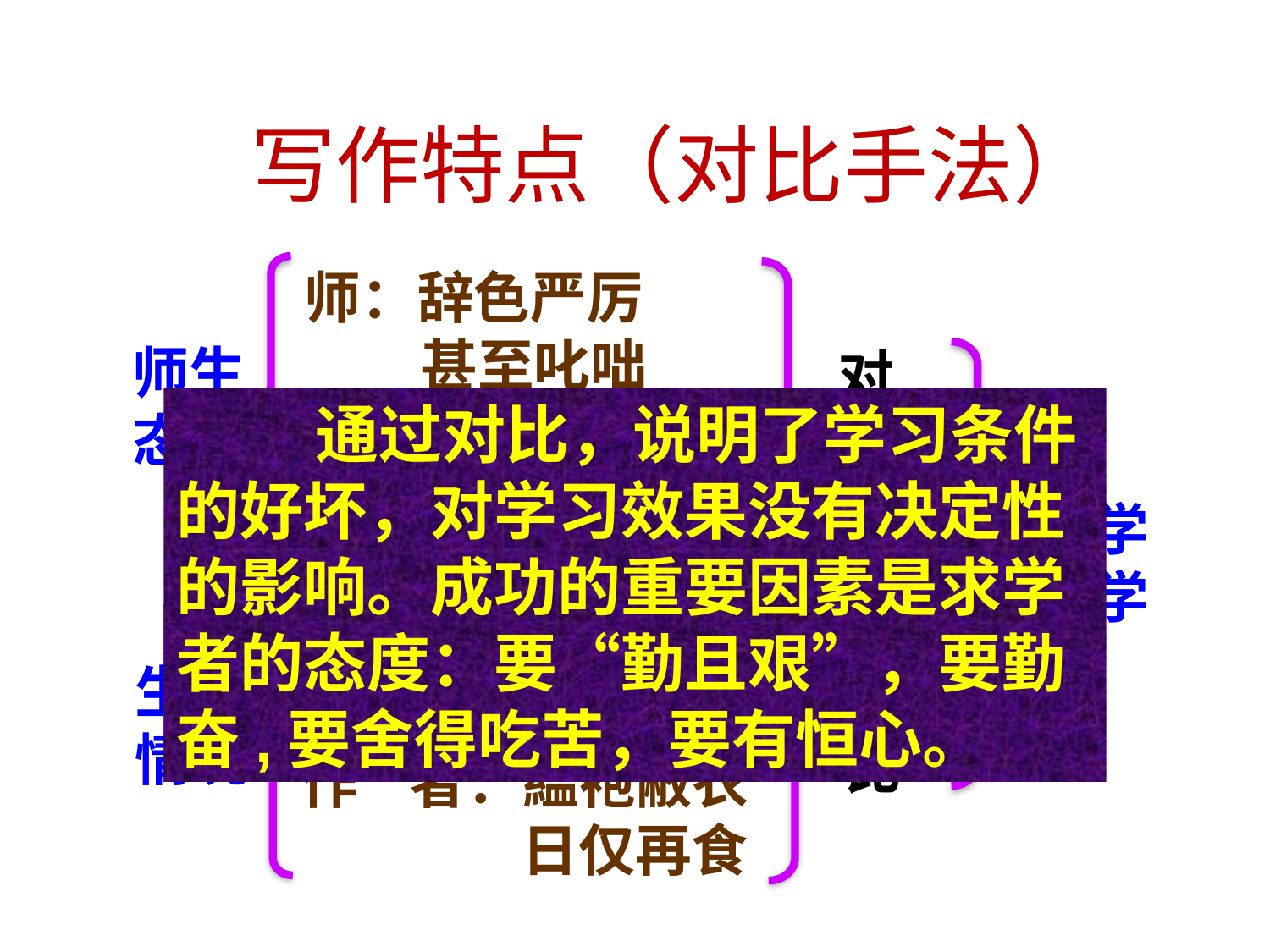

写作特点（对比手法）

师：辞色严厉
        甚至叱咄

师生
态度
对
比

      通过对比，说明了学习条件的好坏，对学习效果没有决定性的影响。成功的重要因素是求学者的态度：要“勤且艰”，要勤奋,要舍得吃苦，要有恒心。
生：色愈恭
        礼愈至
善学
勤学

同舍生：衣饰华美
                饮食鲜肥
生活
情况
对
比
作    者：緼袍敝衣
                日仅再食